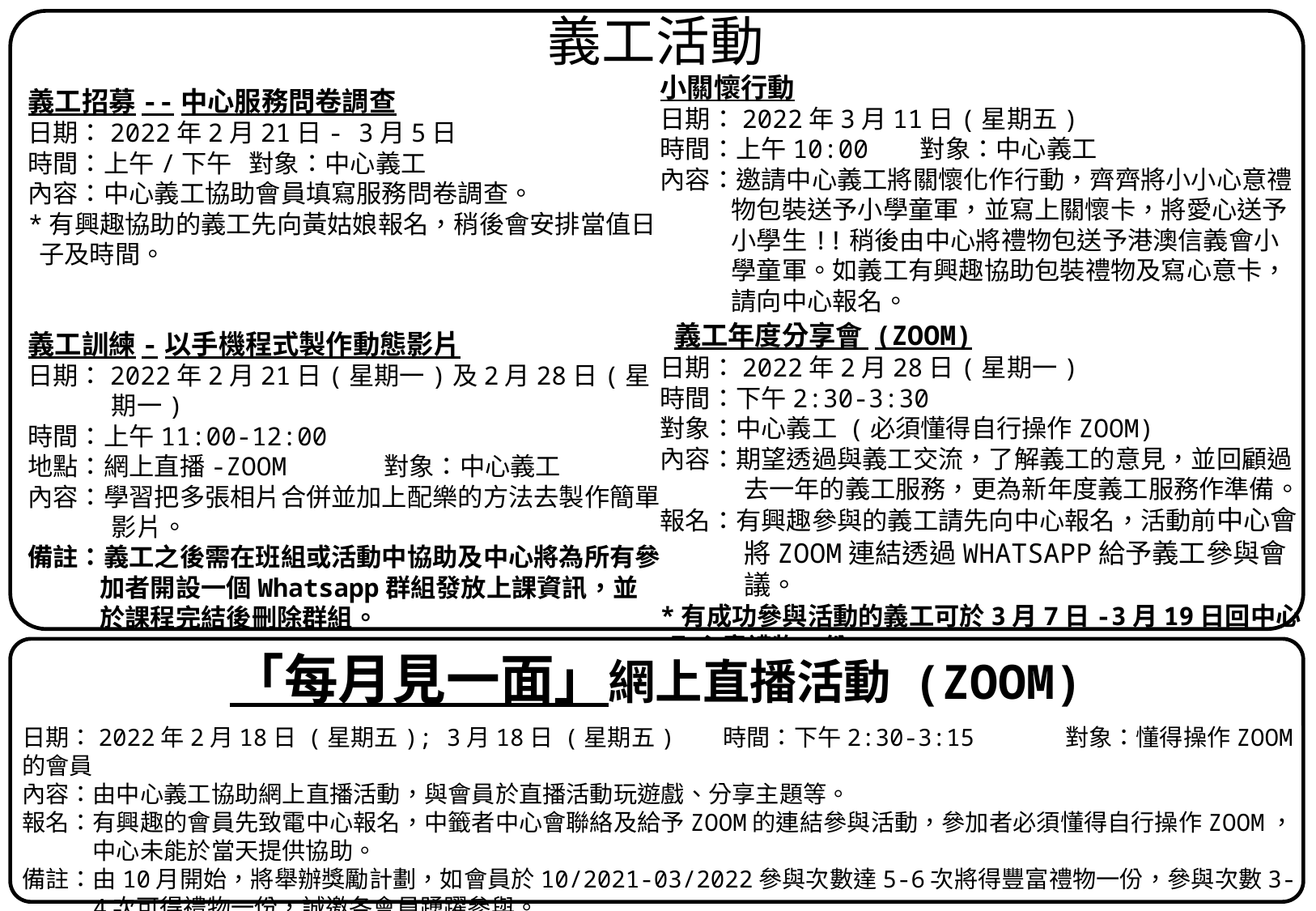

義工活動

小關懷行動
日期：2022年3月11日(星期五)
時間：上午10:00   對象：中心義工
內容：邀請中心義工將關懷化作行動，齊齊將小小心意禮物包裝送予小學童軍，並寫上關懷卡，將愛心送予小學生!!稍後由中心將禮物包送予港澳信義會小學童軍。如義工有興趣協助包裝禮物及寫心意卡，請向中心報名。
 義工年度分享會 (ZOOM)
日期：2022年2月28日(星期一)
時間：下午2:30-3:30
對象：中心義工 (必須懂得自行操作ZOOM)
內容：期望透過與義工交流，了解義工的意見，並回顧過去一年的義工服務，更為新年度義工服務作準備。
報名：有興趣參與的義工請先向中心報名，活動前中心會將ZOOM連結透過WHATSAPP給予義工參與會議。
*有成功參與活動的義工可於3月7日-3月19日回中心取心意禮物一份。
義工招募--中心服務問卷調查
日期：2022年2月21日- 3月5日
時間：上午/下午   對象：中心義工
內容：中心義工協助會員填寫服務問卷調查。
*有興趣協助的義工先向黃姑娘報名，稍後會安排當值日子及時間。

義工訓練-以手機程式製作動態影片
日期：2022年2月21日(星期一)及2月28日(星期一)
時間：上午11:00-12:00
地點：網上直播-ZOOM      對象：中心義工
內容：學習把多張相片合併並加上配樂的方法去製作簡單影片。
備註：義工之後需在班組或活動中協助及中心將為所有參加者開設一個Whatsapp群組發放上課資訊，並於課程完結後刪除群組。

「每月見一面」網上直播活動 (ZOOM)
日期：2022年2月18日 (星期五); 3月18日 (星期五)   時間：下午2:30-3:15      對象：懂得操作ZOOM的會員
內容：由中心義工協助網上直播活動，與會員於直播活動玩遊戲、分享主題等。
報名：有興趣的會員先致電中心報名，中籤者中心會聯絡及給予ZOOM的連結參與活動，參加者必須懂得自行操作ZOOM，中心未能於當天提供協助。
備註：由10月開始，將舉辦獎勵計劃，如會員於10/2021-03/2022參與次數達5-6次將得豐富禮物一份，參與次數3-4次可得禮物一份，誠邀各會員踴躍參與。